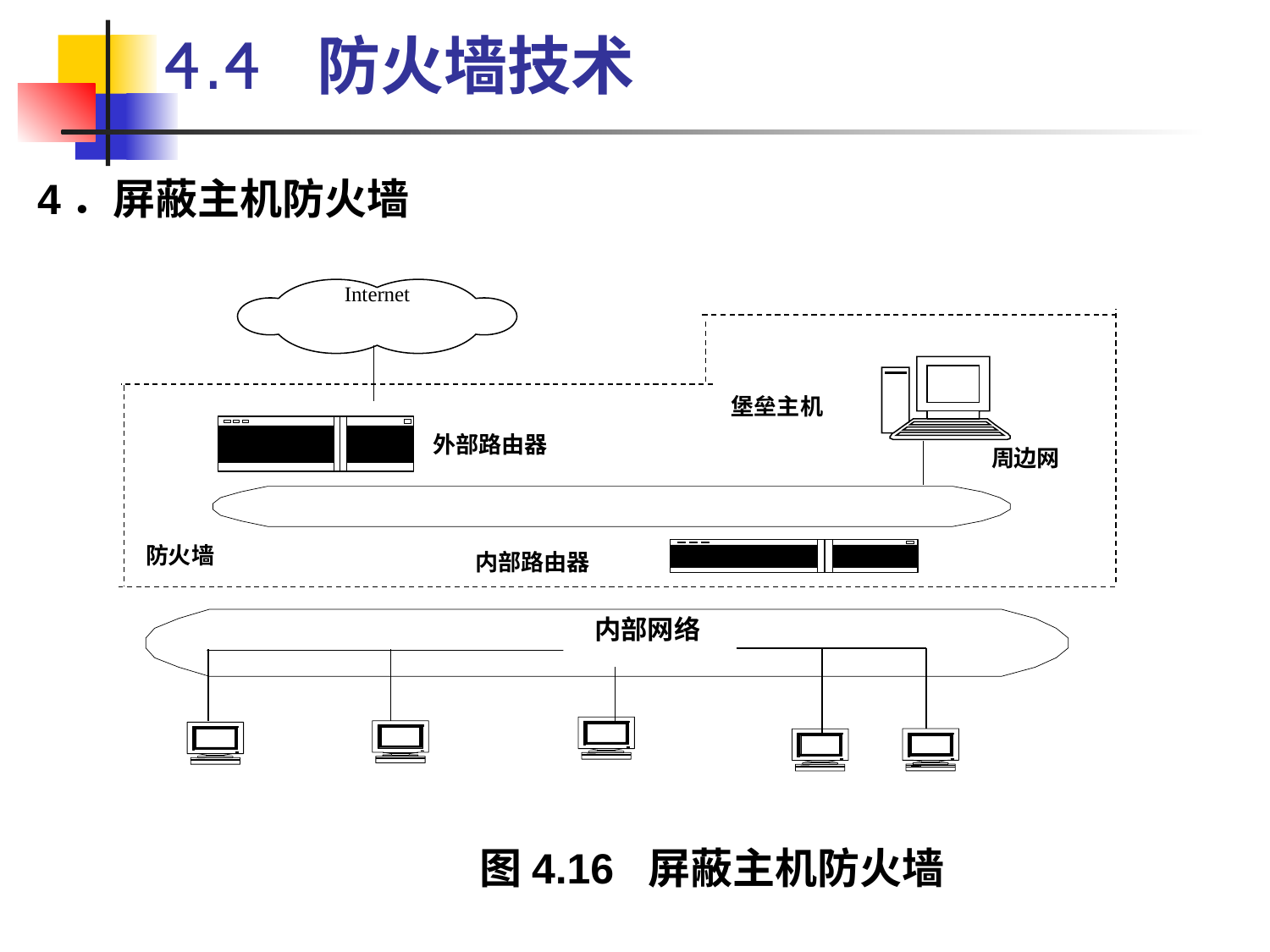

4.4  防火墙技术
4．屏蔽主机防火墙
Internet

堡垒主机

外部路由器
周边网

防火墙
内部路由器

内部网络

图4.16  屏蔽主机防火墙